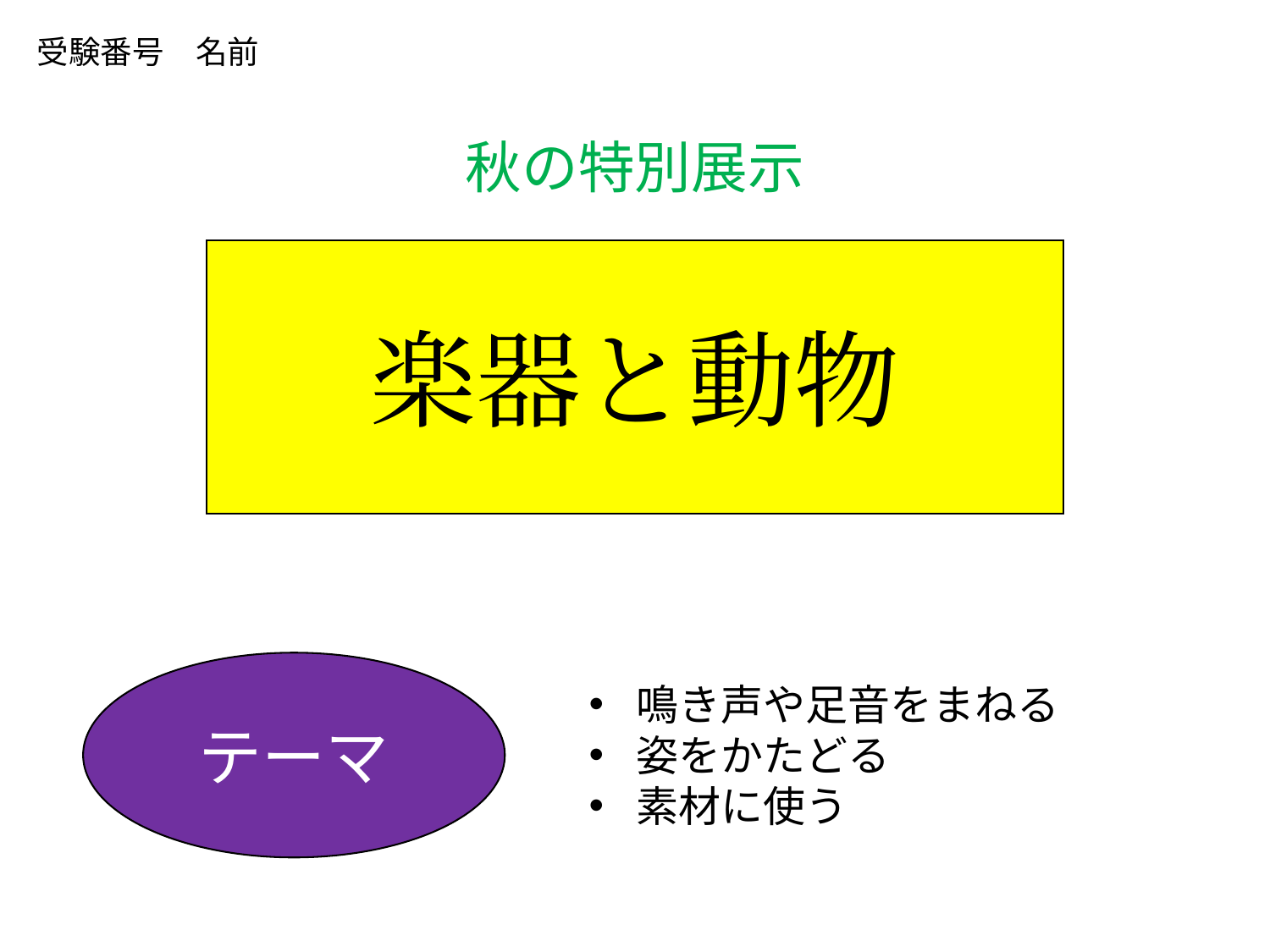

受験番号　名前
秋の特別展示
楽器と動物
テーマ
鳴き声や足音をまねる
姿をかたどる
素材に使う